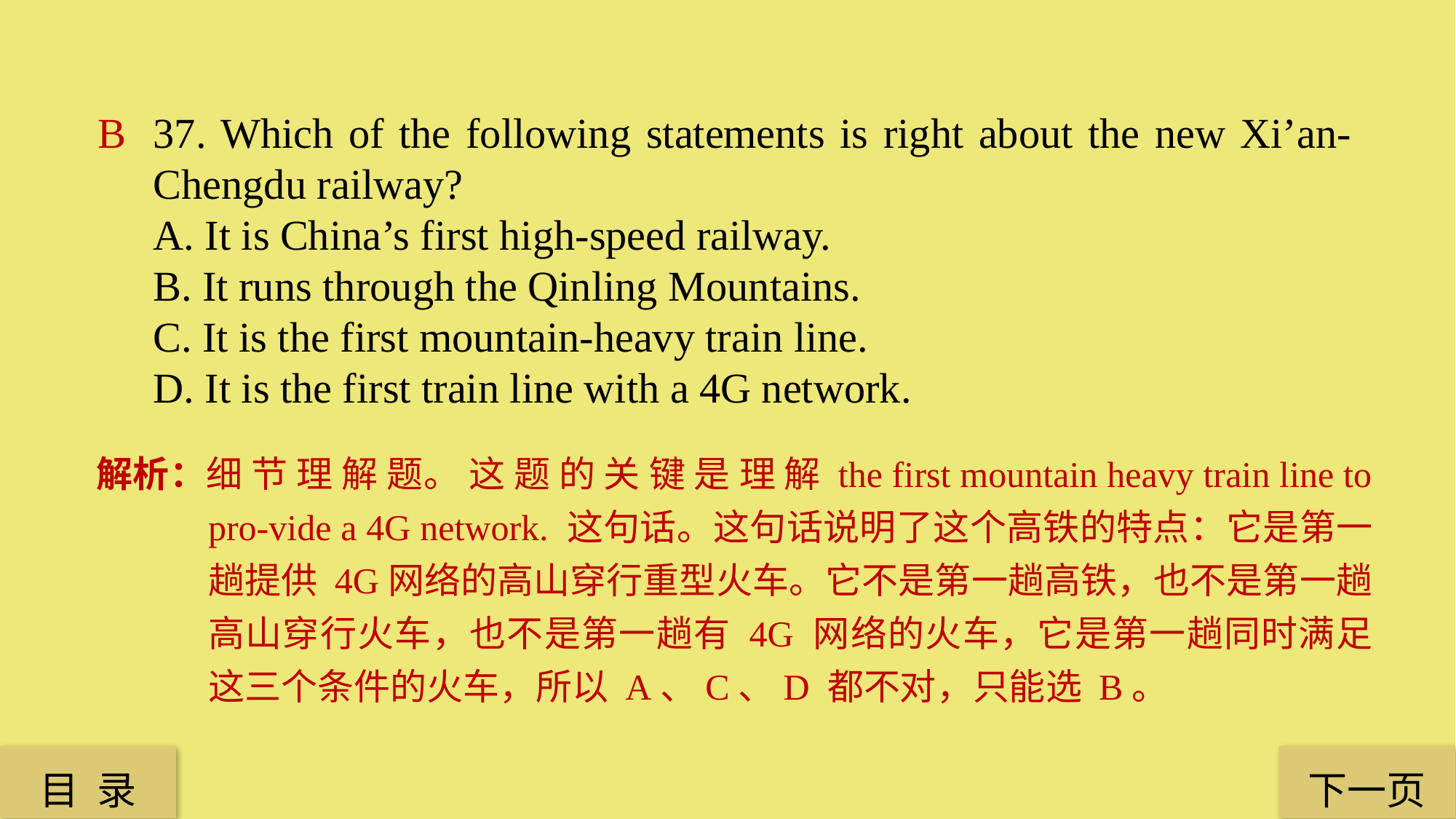

B
37. Which of the following statements is right about the new Xi’an-Chengdu railway?
A. It is China’s first high-speed railway.
B. It runs through the Qinling Mountains.
C. It is the first mountain-heavy train line.
D. It is the first train line with a 4G network.
解析：细 节 理 解 题。 这 题 的 关 键 是 理 解 the first mountain heavy train line to pro-vide a 4G network. 这句话。这句话说明了这个高铁的特点：它是第一趟提供 4G网络的高山穿行重型火车。它不是第一趟高铁，也不是第一趟高山穿行火车，也不是第一趟有 4G 网络的火车，它是第一趟同时满足这三个条件的火车，所以 A、C、D 都不对，只能选 B。